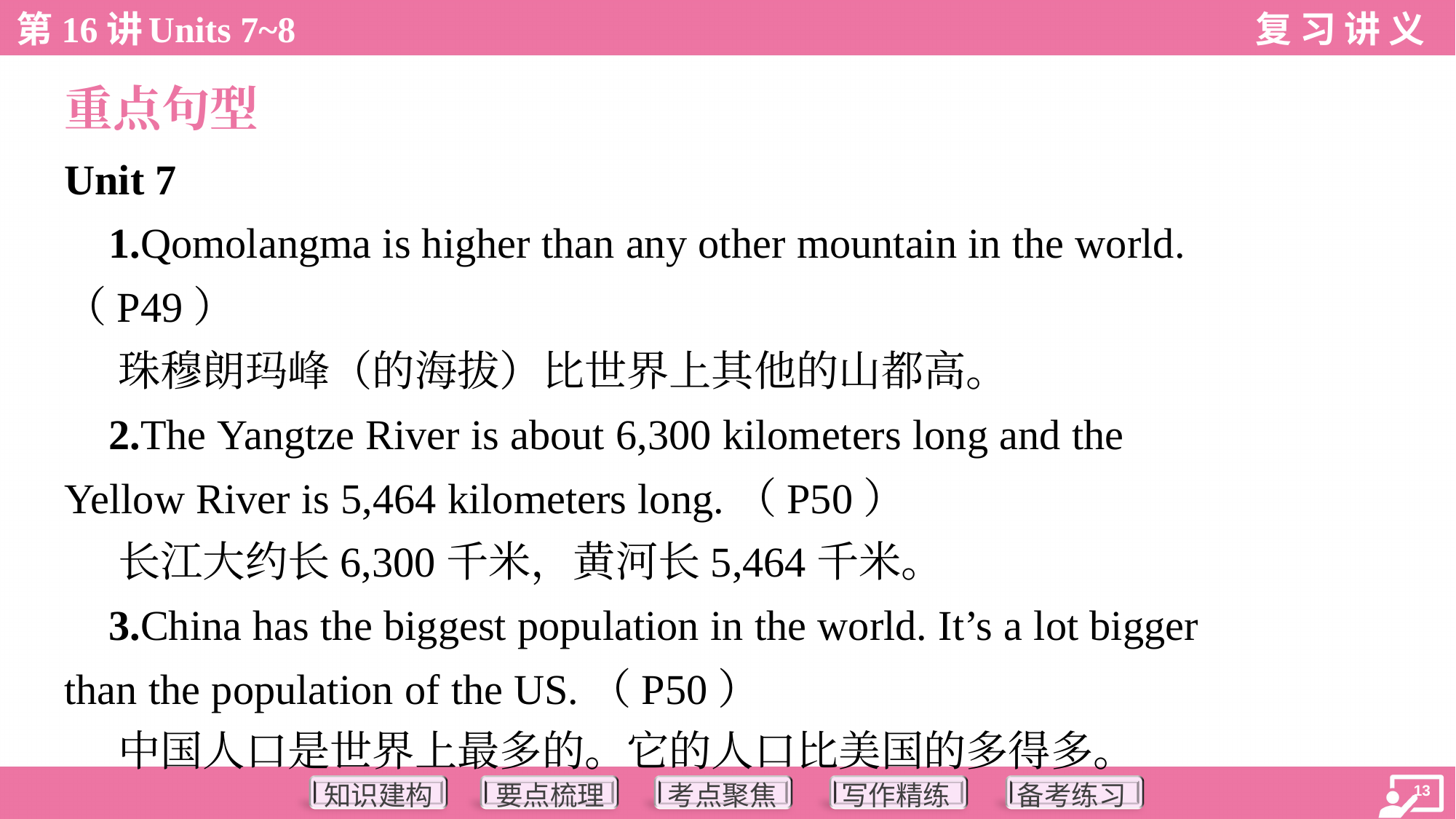

重点句型
Unit 7
    1.Qomolangma is higher than any other mountain in the world.
（P49）
    珠穆朗玛峰（的海拔）比世界上其他的山都高。
    2.The Yangtze River is about 6,300 kilometers long and the
Yellow River is 5,464 kilometers long.（P50）
    长江大约长6,300千米，黄河长5,464千米。
    3.China has the biggest population in the world. It’s a lot bigger
than the population of the US.（P50）
    中国人口是世界上最多的。它的人口比美国的多得多。